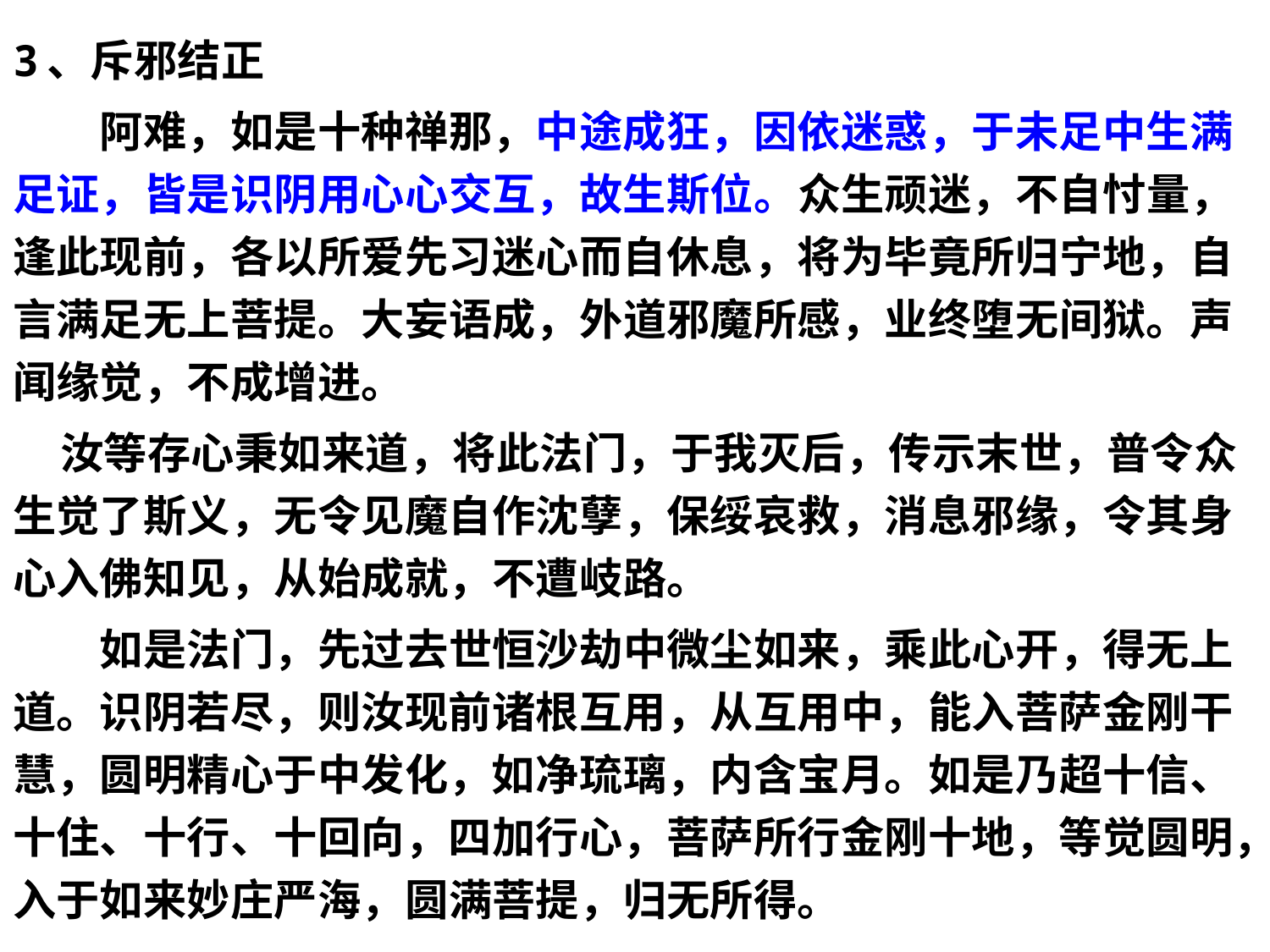

3、斥邪结正
　　阿难，如是十种禅那，中途成狂，因依迷惑，于未足中生满足证，皆是识阴用心心交互，故生斯位。众生顽迷，不自忖量，逢此现前，各以所爱先习迷心而自休息，将为毕竟所归宁地，自言满足无上菩提。大妄语成，外道邪魔所感，业终堕无间狱。声闻缘觉，不成增进。
    汝等存心秉如来道，将此法门，于我灭后，传示末世，普令众生觉了斯义，无令见魔自作沈孽，保绥哀救，消息邪缘，令其身心入佛知见，从始成就，不遭岐路。
　　如是法门，先过去世恒沙劫中微尘如来，乘此心开，得无上道。识阴若尽，则汝现前诸根互用，从互用中，能入菩萨金刚干慧，圆明精心于中发化，如净琉璃，内含宝月。如是乃超十信、十住、十行、十回向，四加行心，菩萨所行金刚十地，等觉圆明，入于如来妙庄严海，圆满菩提，归无所得。